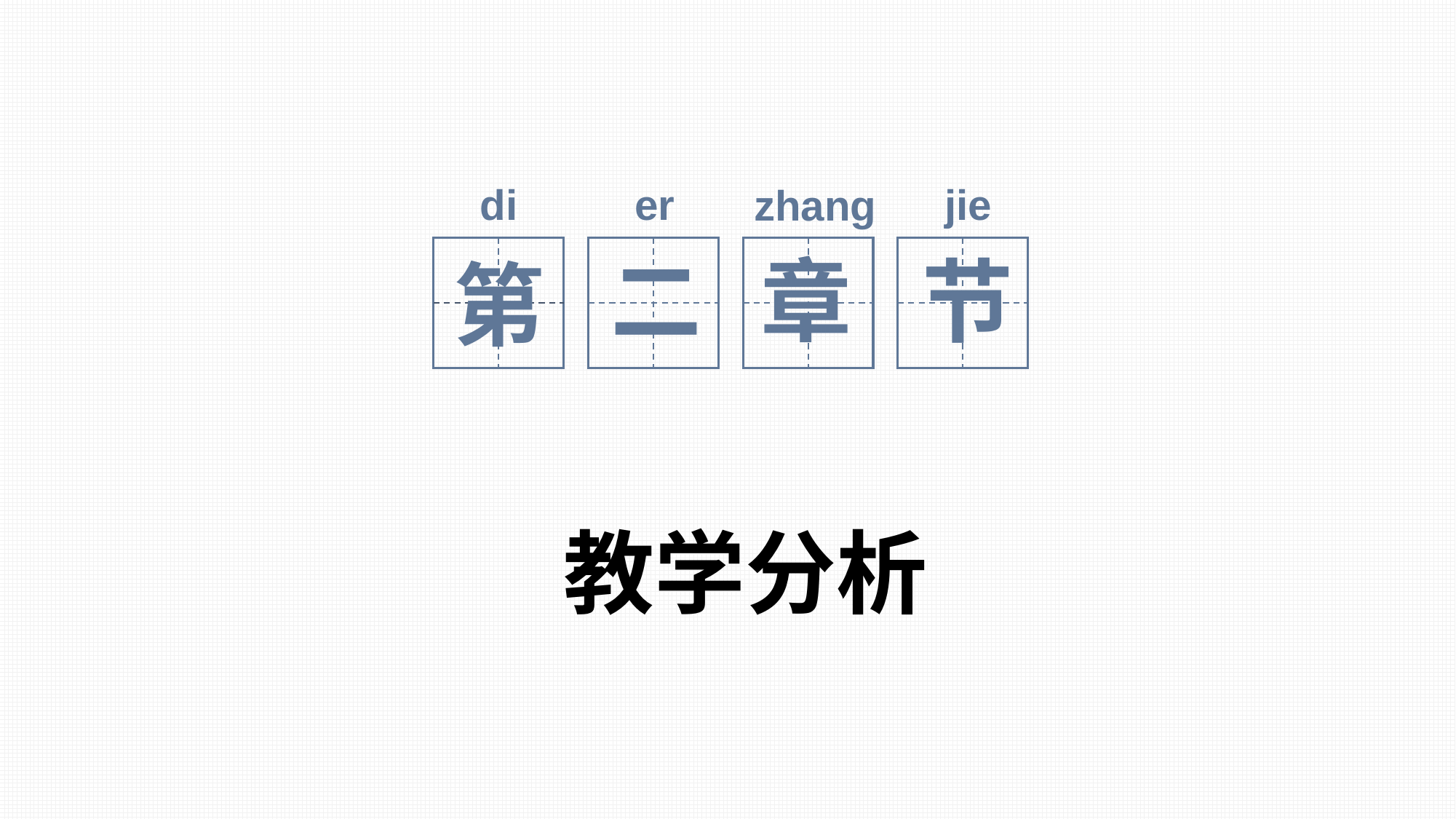

di
er
jie
zhang
章

第

二

节
教学分析